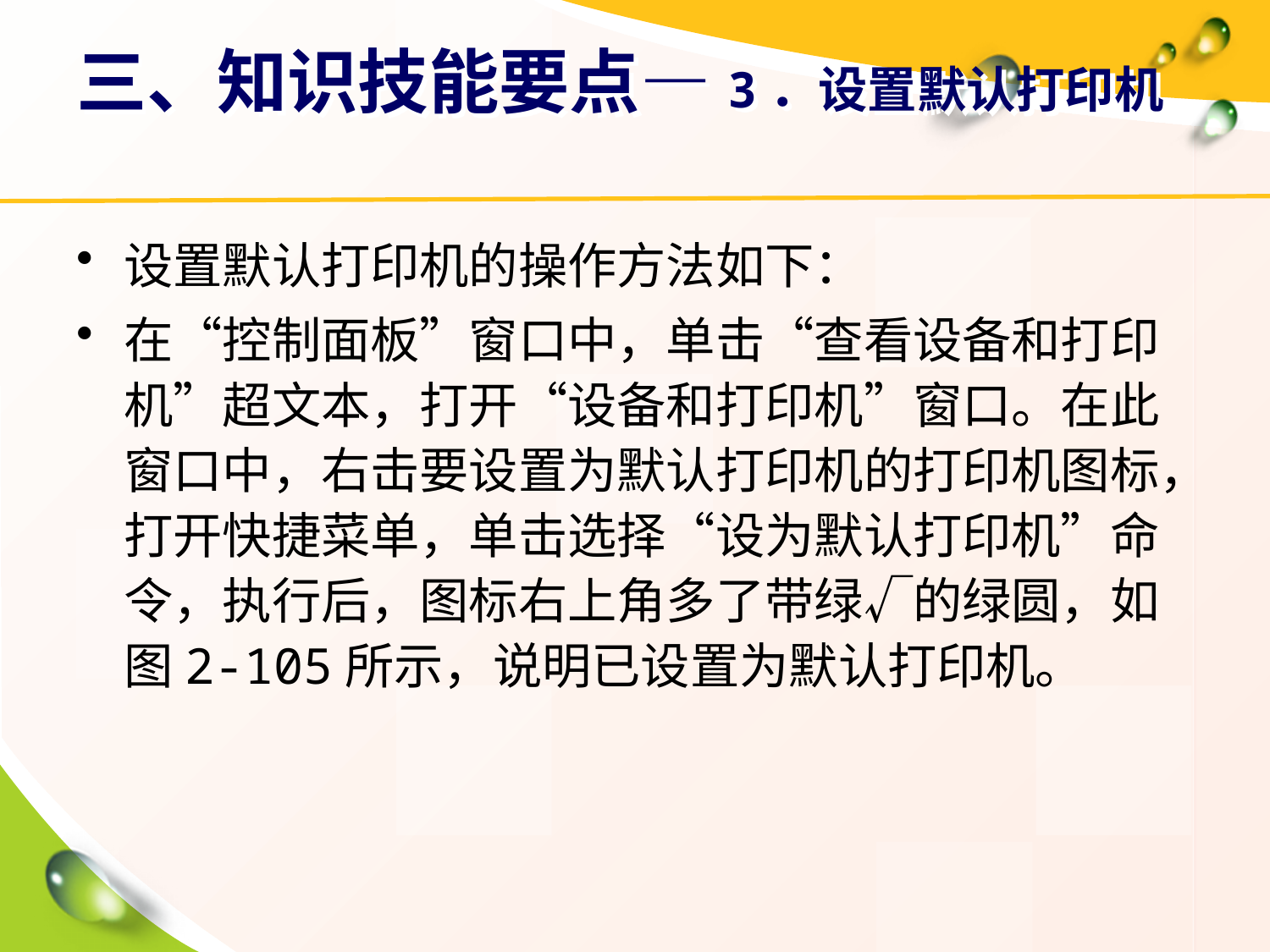

# 三、知识技能要点—3．设置默认打印机
设置默认打印机的操作方法如下：
在“控制面板”窗口中，单击“查看设备和打印机”超文本，打开“设备和打印机”窗口。在此窗口中，右击要设置为默认打印机的打印机图标，打开快捷菜单，单击选择“设为默认打印机”命令，执行后，图标右上角多了带绿√的绿圆，如图2-105所示，说明已设置为默认打印机。